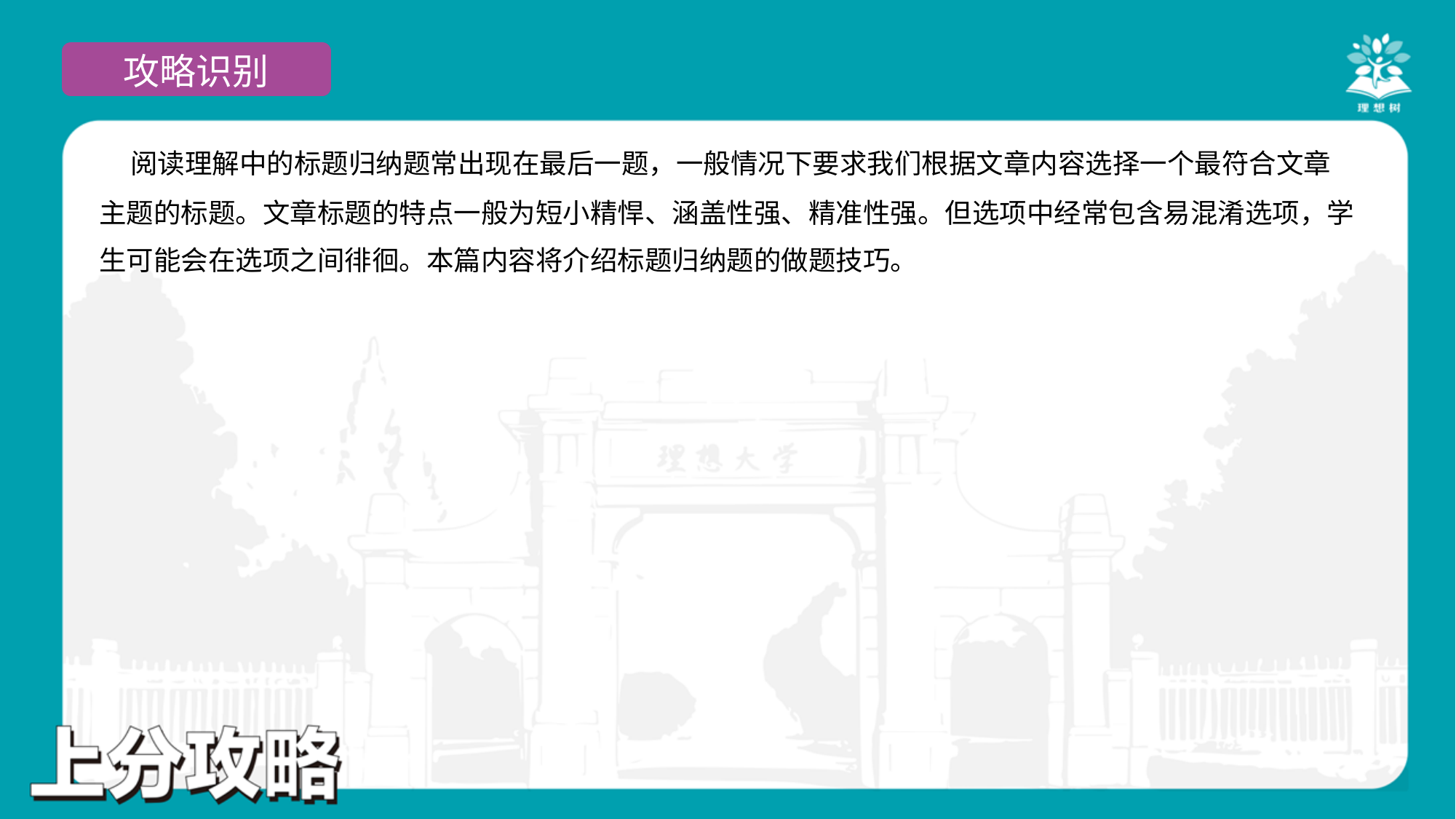

阅读理解中的标题归纳题常出现在最后一题，一般情况下要求我们根据文章内容选择一个最符合文章
主题的标题。文章标题的特点一般为短小精悍、涵盖性强、精准性强。但选项中经常包含易混淆选项，学
生可能会在选项之间徘徊。本篇内容将介绍标题归纳题的做题技巧。